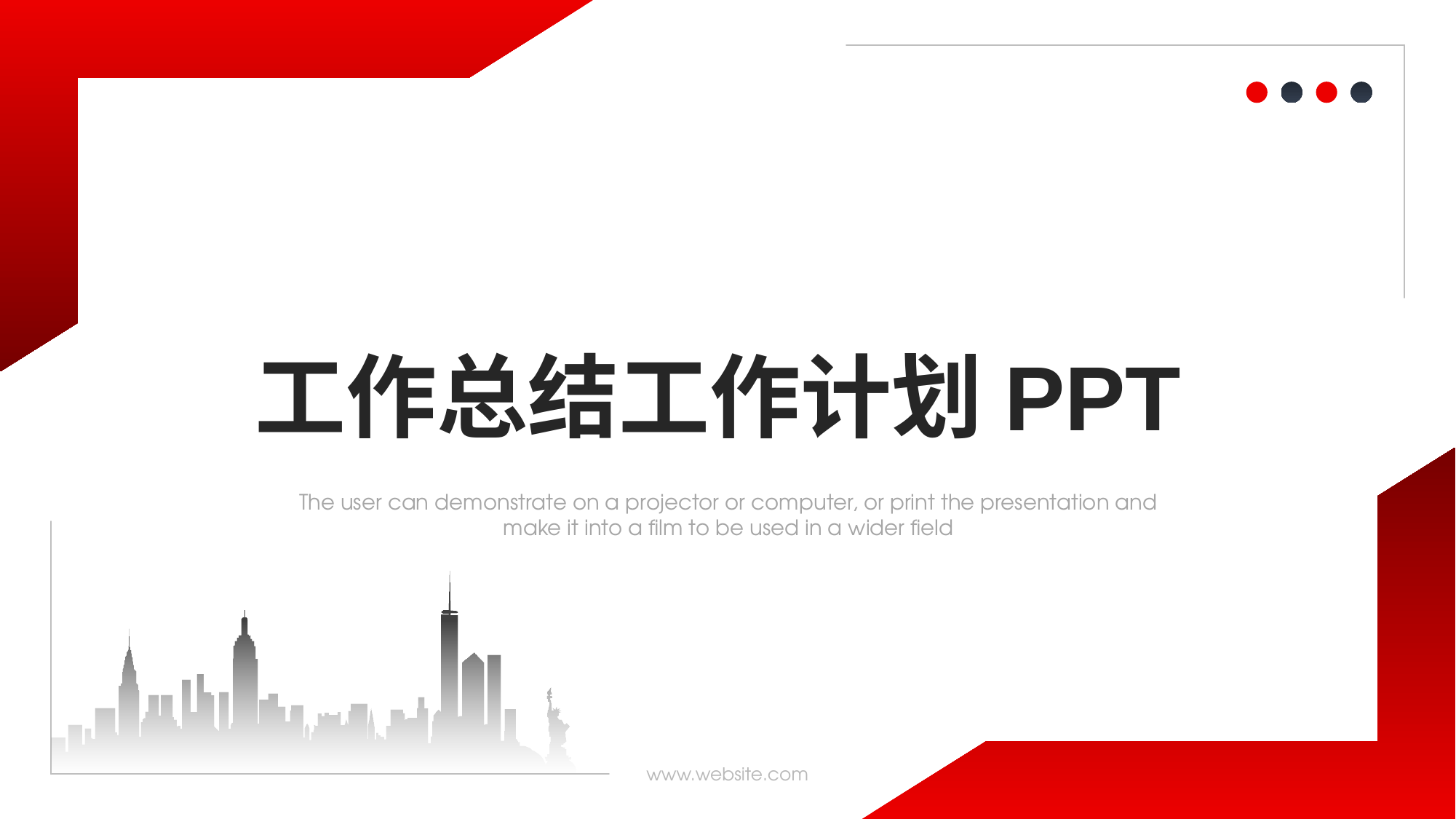

201X
工作总结工作计划PPT

The user can demonstrate on a projector or computer, or print the presentation and make it into a film to be used in a wider field

www.website.com